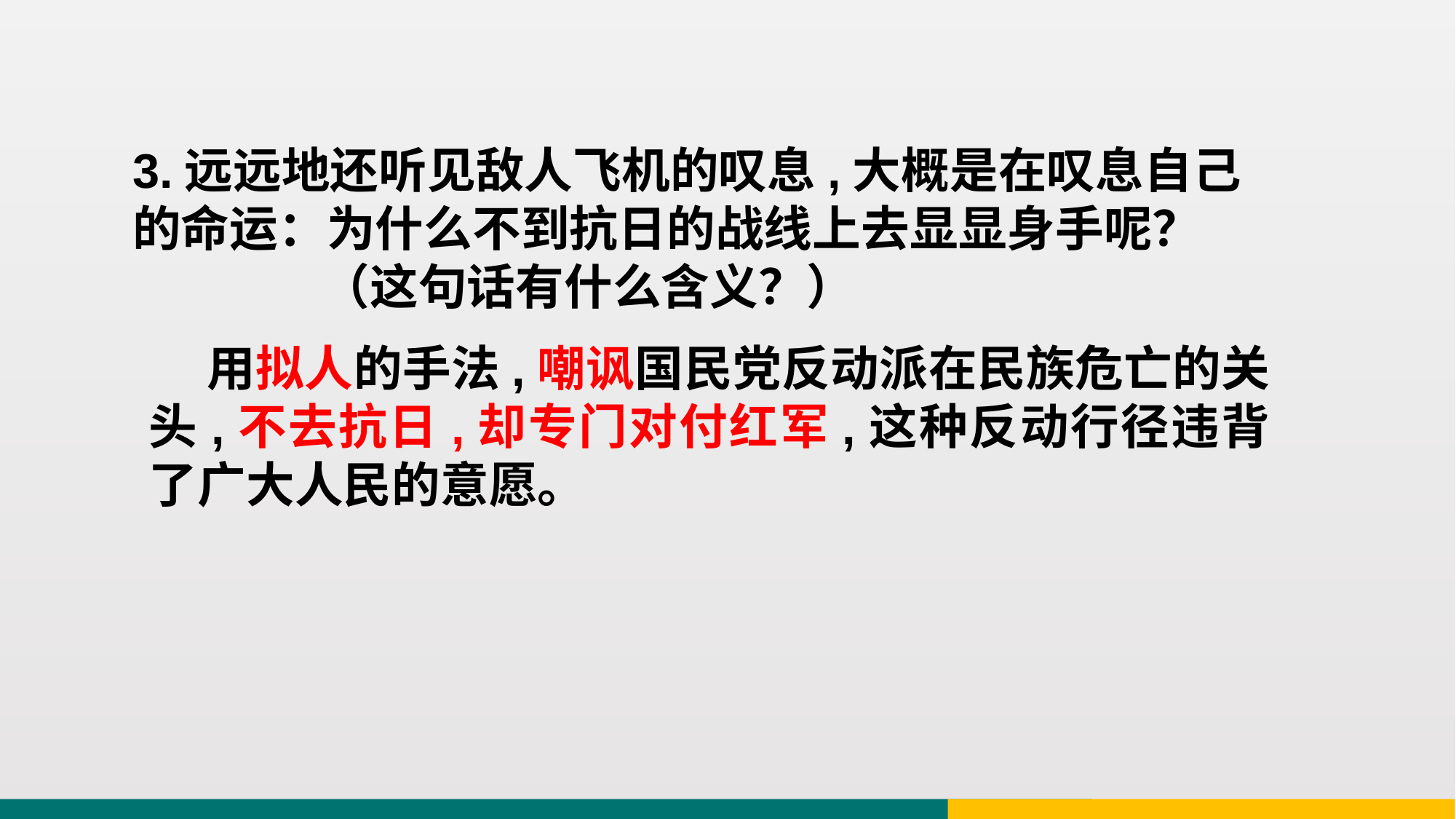

3.远远地还听见敌人飞机的叹息,大概是在叹息自己的命运：为什么不到抗日的战线上去显显身手呢？                         （这句话有什么含义？）
    用拟人的手法,嘲讽国民党反动派在民族危亡的关头,不去抗日,却专门对付红军,这种反动行径违背了广大人民的意愿。